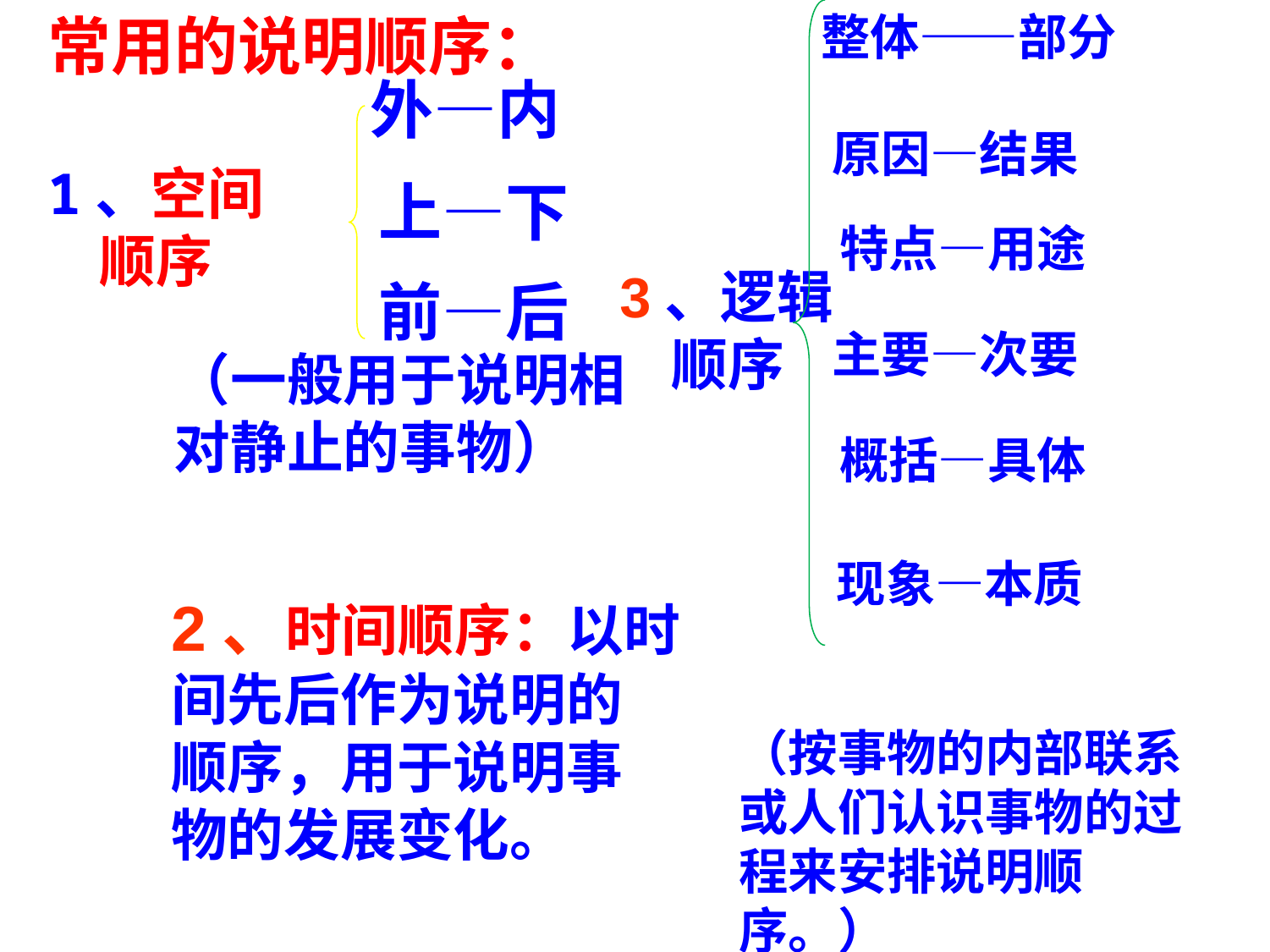

整体——部分
常用的说明顺序：

1、空间
   顺序
外—内

原因—结果
上—下
特点—用途
3、逻辑
   顺序
前—后
主要—次要
（一般用于说明相
对静止的事物）
概括—具体
现象—本质
2、时间顺序：以时
间先后作为说明的
顺序，用于说明事
物的发展变化。
（按事物的内部联系或人们认识事物的过程来安排说明顺序。）